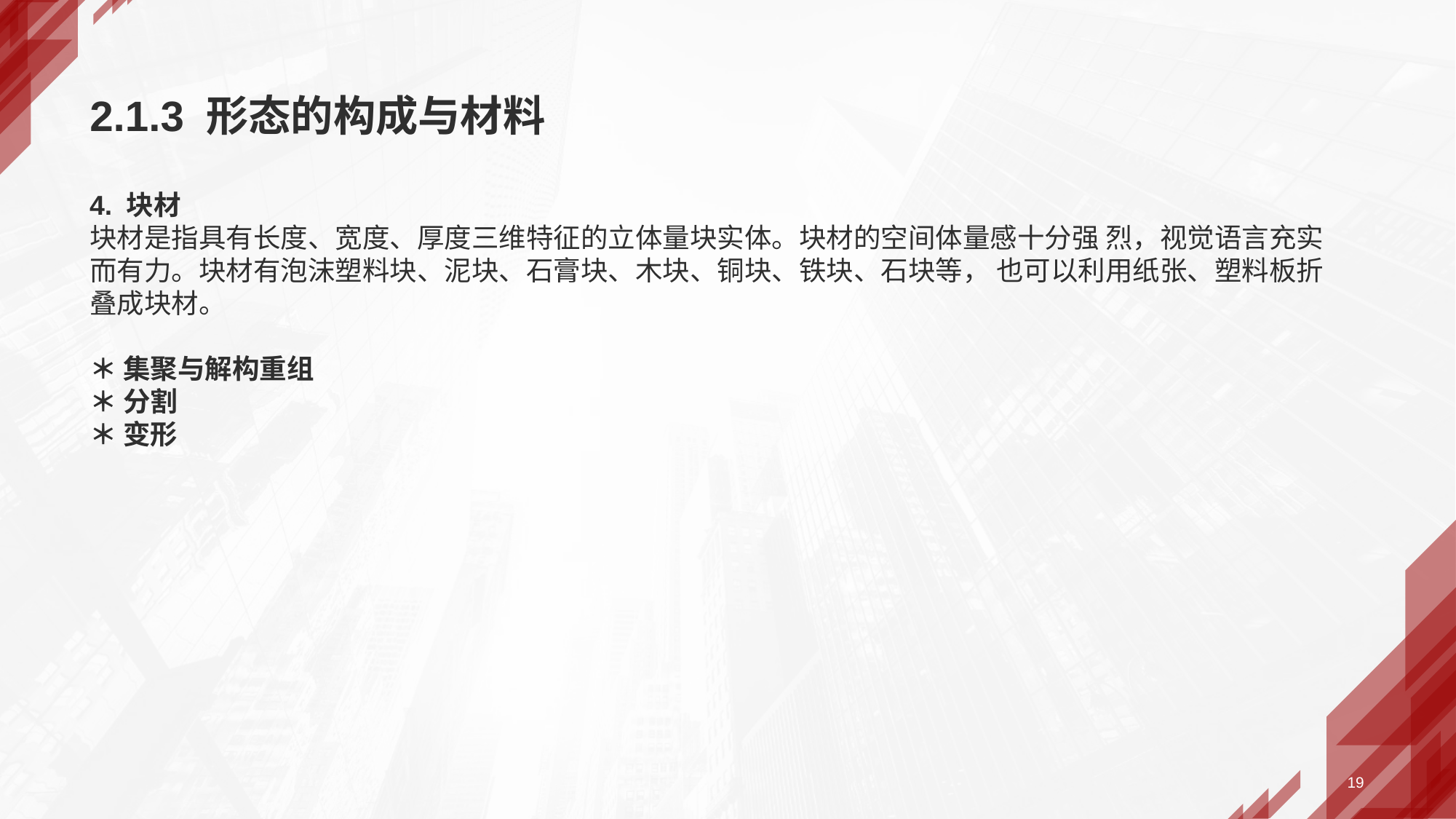

2.1.3 形态的构成与材料
4. 块材
块材是指具有长度、宽度、厚度三维特征的立体量块实体。块材的空间体量感十分强 烈，视觉语言充实而有力。块材有泡沫塑料块、泥块、石膏块、木块、铜块、铁块、石块等， 也可以利用纸张、塑料板折叠成块材。

＊ 集聚与解构重组
＊ 分割
＊ 变形
19